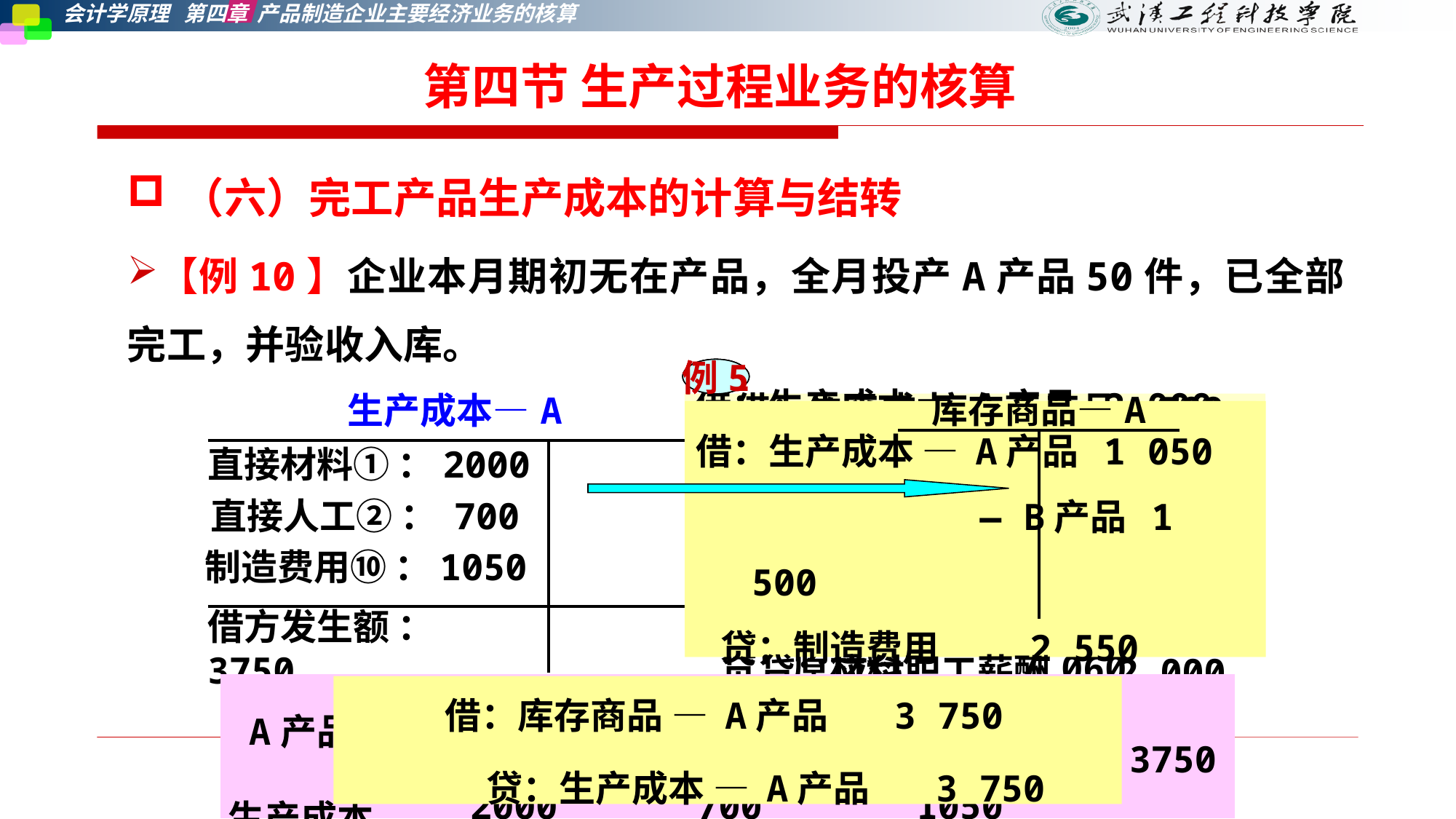

第四节 生产过程业务的核算
（六）完工产品生产成本的计算与结转
【例10】企业本月期初无在产品，全月投产A产品50件，已全部完工，并验收入库。
例1
例2
例5
| 库存商品—A |  |
| --- | --- |
|  |  |
| 生产成本—A |  |
| --- | --- |
|  |  |
|  |  |
借：生产成本 — A产品  2 000
             — B产品  4 400
    制造费用             660
  贷：原材料             7 060
借：生产成本 — A产品    700
             — B产品  1 000
    制造费用             300
  贷：应付职工薪酬       2 000
借：生产成本 — A产品  1 050
             — B产品  1 500
  贷：制造费用          2 550
直接材料① ：2000

直接人工② ： 700
制造费用⑩ ：1050
借方发生额 ：3750
| A产品 生产成本 | = | 直接材料2000 | + | 直接人工700 | + | 制造费用1050 | = | 3750 |
| --- | --- | --- | --- | --- | --- | --- | --- | --- |
借：库存商品 — A产品       3 750
    贷：生产成本 — A产品       3 750